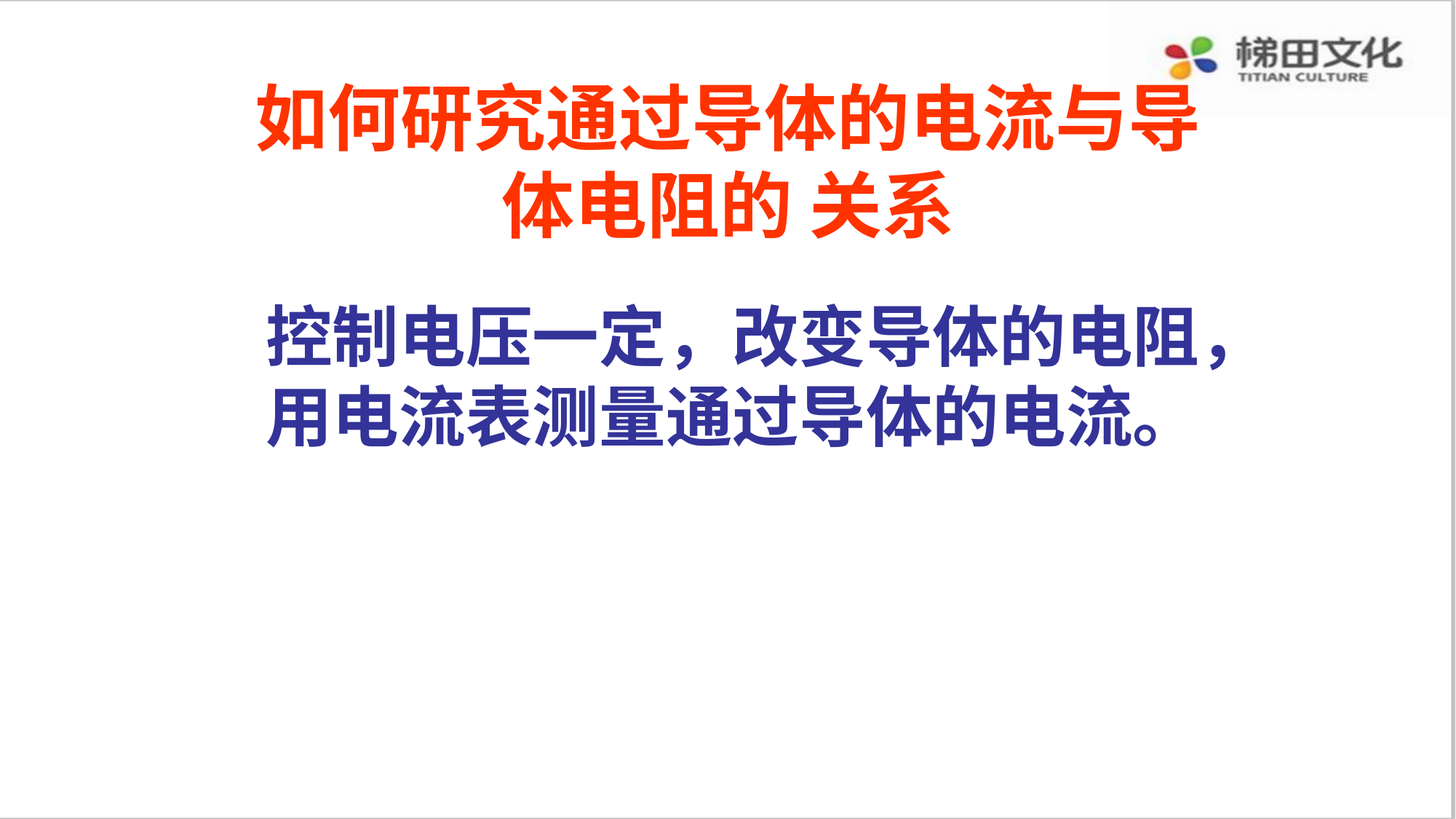

# 如何研究通过导体的电流与导体电阻的 关系
控制电压一定，改变导体的电阻，用电流表测量通过导体的电流。